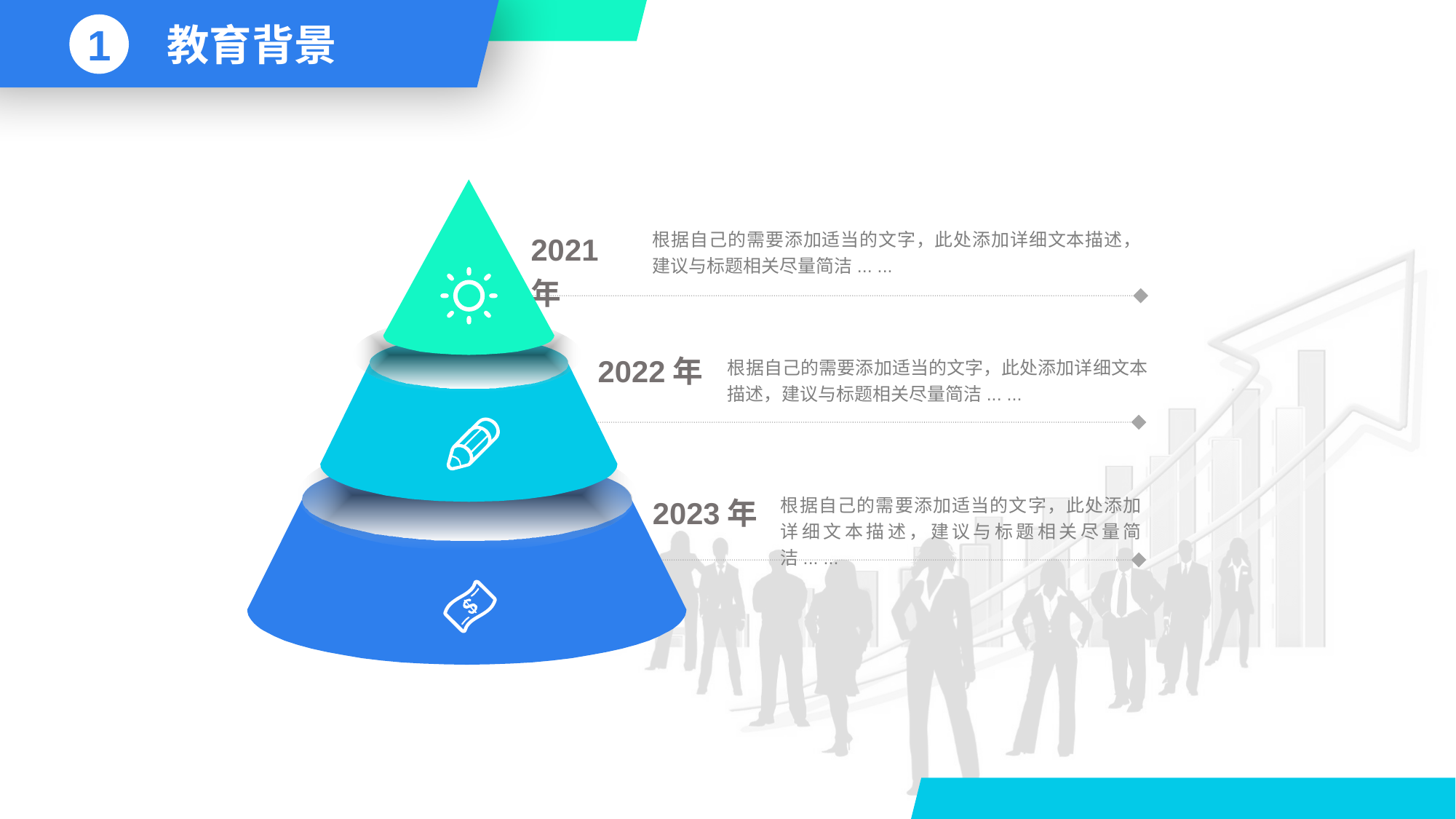

1
教育背景

2021年
根据自己的需要添加适当的文字，此处添加详细文本描述，建议与标题相关尽量简洁... ...

2022年
根据自己的需要添加适当的文字，此处添加详细文本描述，建议与标题相关尽量简洁... ...

2023年
根据自己的需要添加适当的文字，此处添加详细文本描述，建议与标题相关尽量简洁... ...